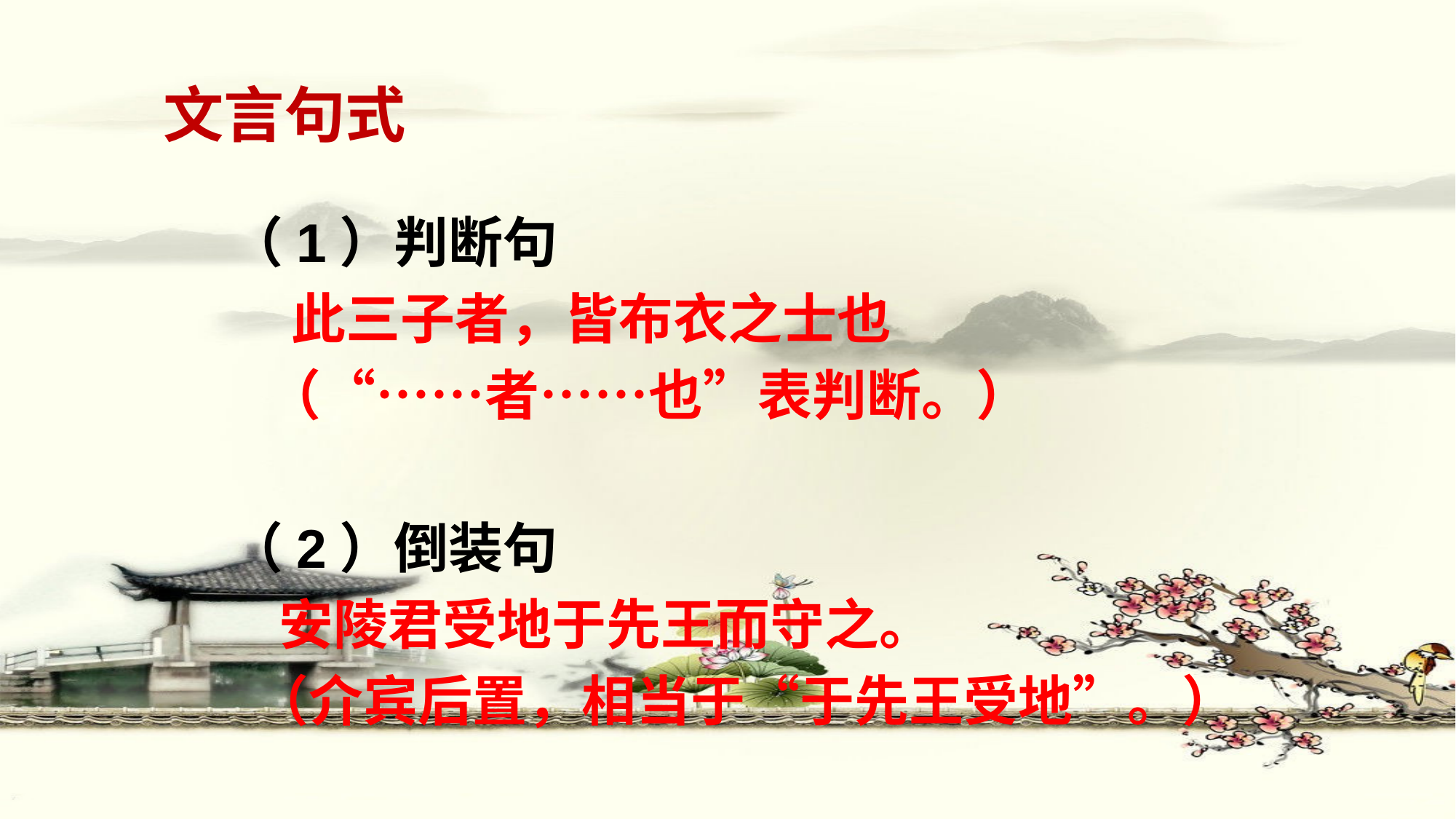

文言句式

（1）判断句
    此三子者，皆布衣之士也
  （“……者……也”表判断。）

（2）倒装句
   安陵君受地于先王而守之。
 （介宾后置，相当于“于先王受地”。）